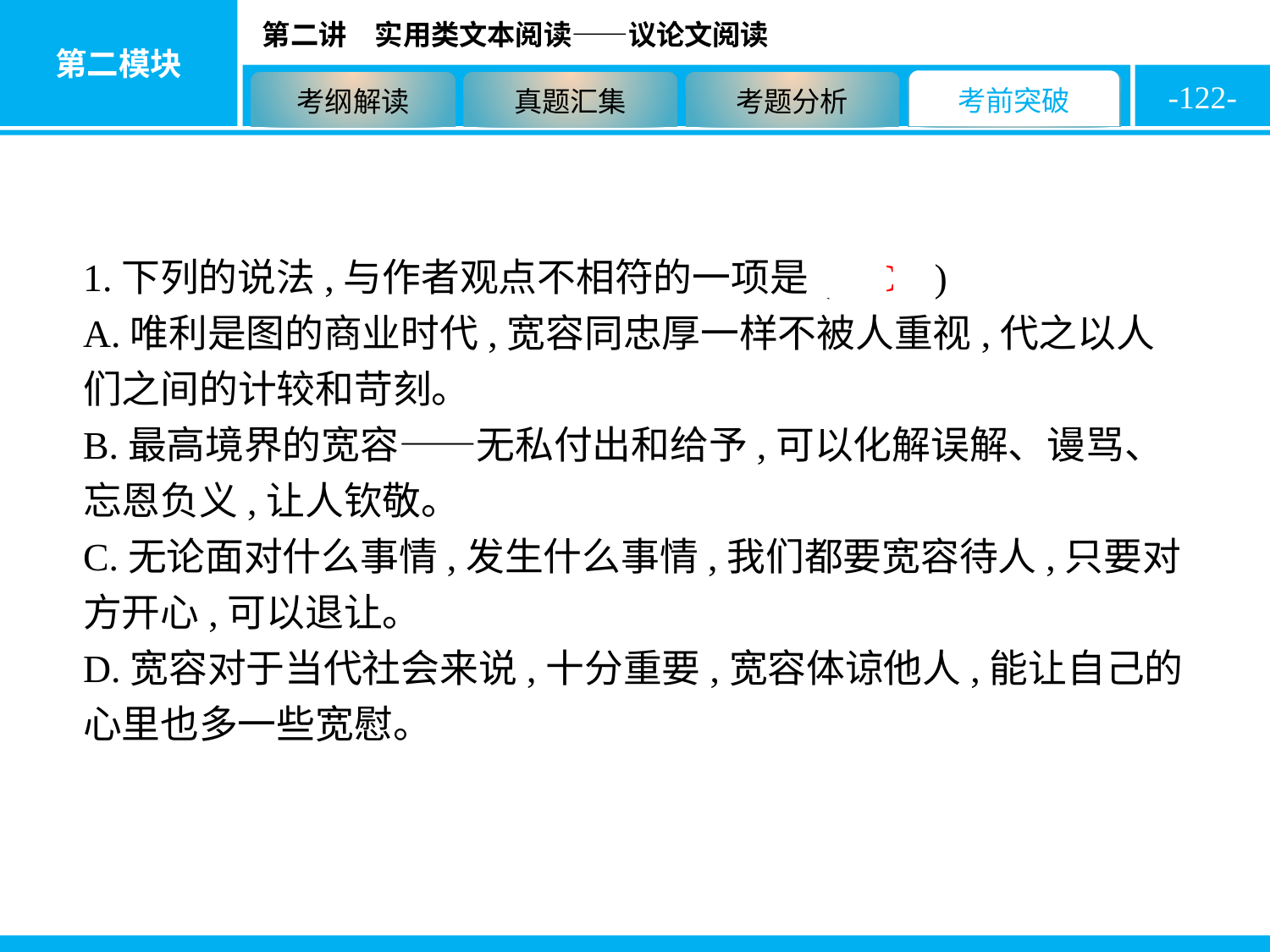

-122-
1.下列的说法,与作者观点不相符的一项是(    C    )
A.唯利是图的商业时代,宽容同忠厚一样不被人重视,代之以人们之间的计较和苛刻。
B.最高境界的宽容——无私付出和给予,可以化解误解、谩骂、忘恩负义,让人钦敬。
C.无论面对什么事情,发生什么事情,我们都要宽容待人,只要对方开心,可以退让。
D.宽容对于当代社会来说,十分重要,宽容体谅他人,能让自己的心里也多一些宽慰。